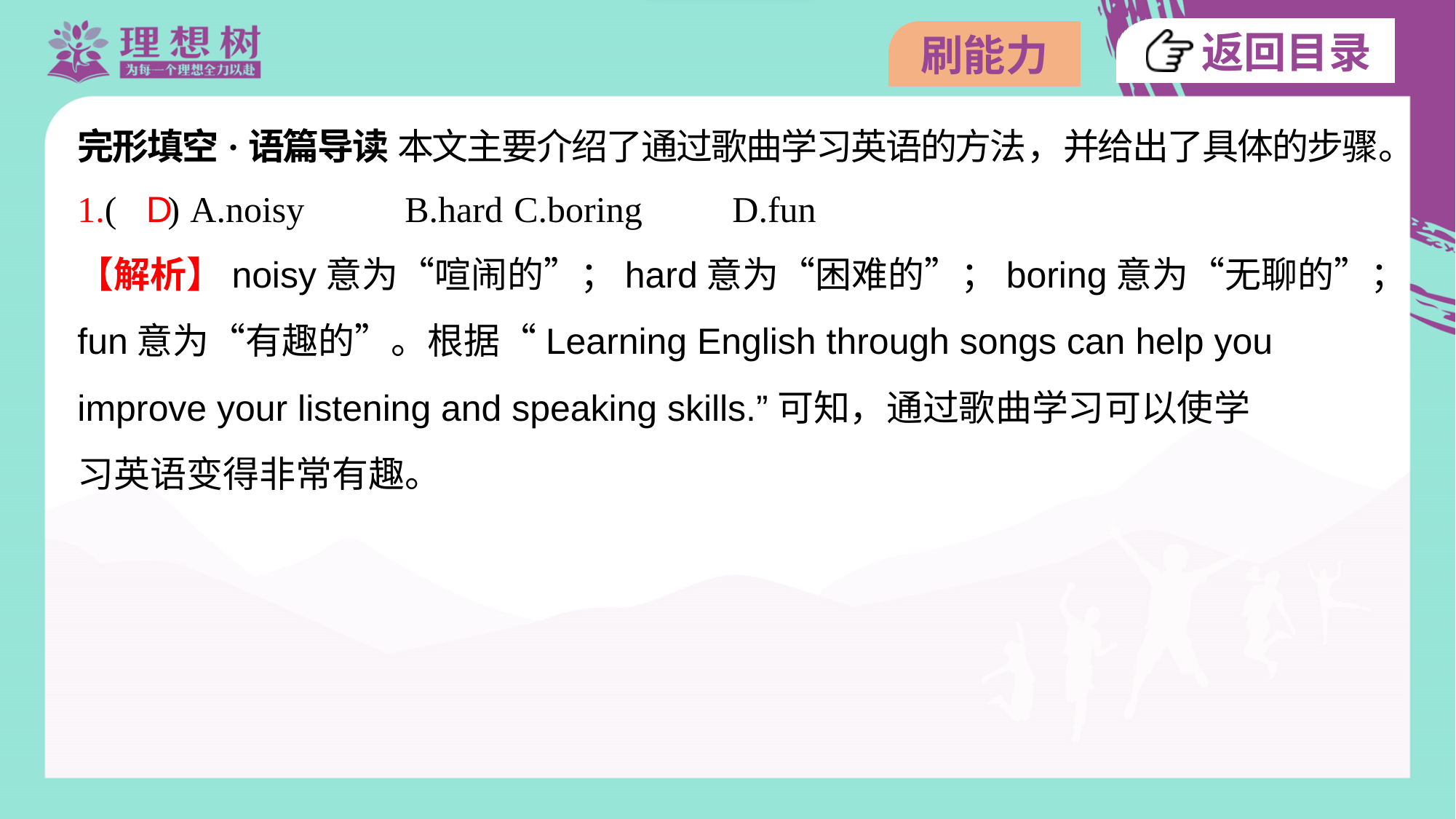

完形填空·语篇导读 本文主要介绍了通过歌曲学习英语的方法，并给出了具体的步骤。
1.(     ) A.noisy	B.hard	C.boring	D.fun
D
【解析】noisy意为“喧闹的”；hard意为“困难的”；boring意为“无聊的”；
fun意为“有趣的”。根据“Learning English through songs can help you
improve your listening and speaking skills.”可知，通过歌曲学习可以使学
习英语变得非常有趣。